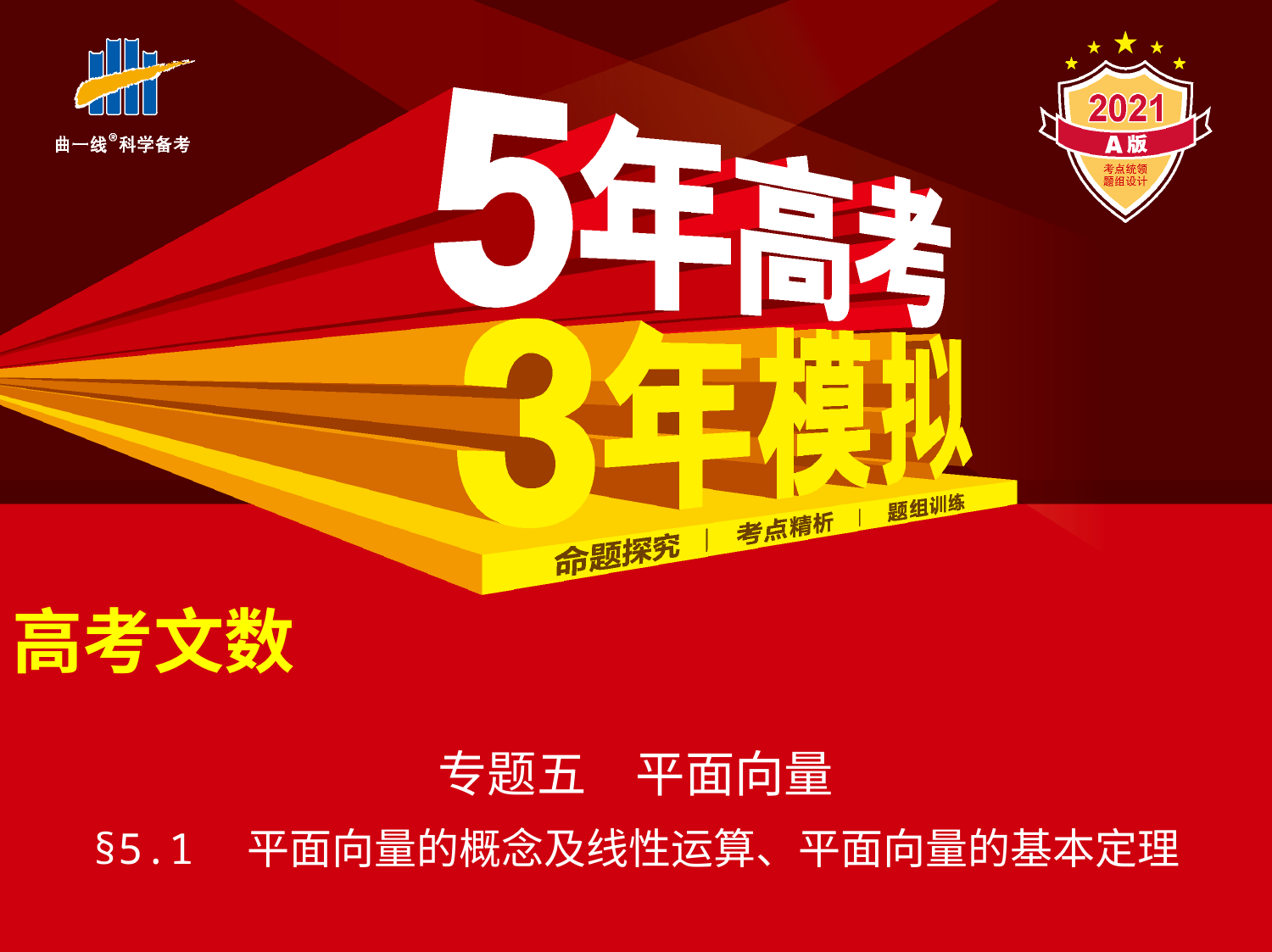

高考文数
专题五　平面向量
§5.1　平面向量的概念及线性运算、平面向量的基本定理